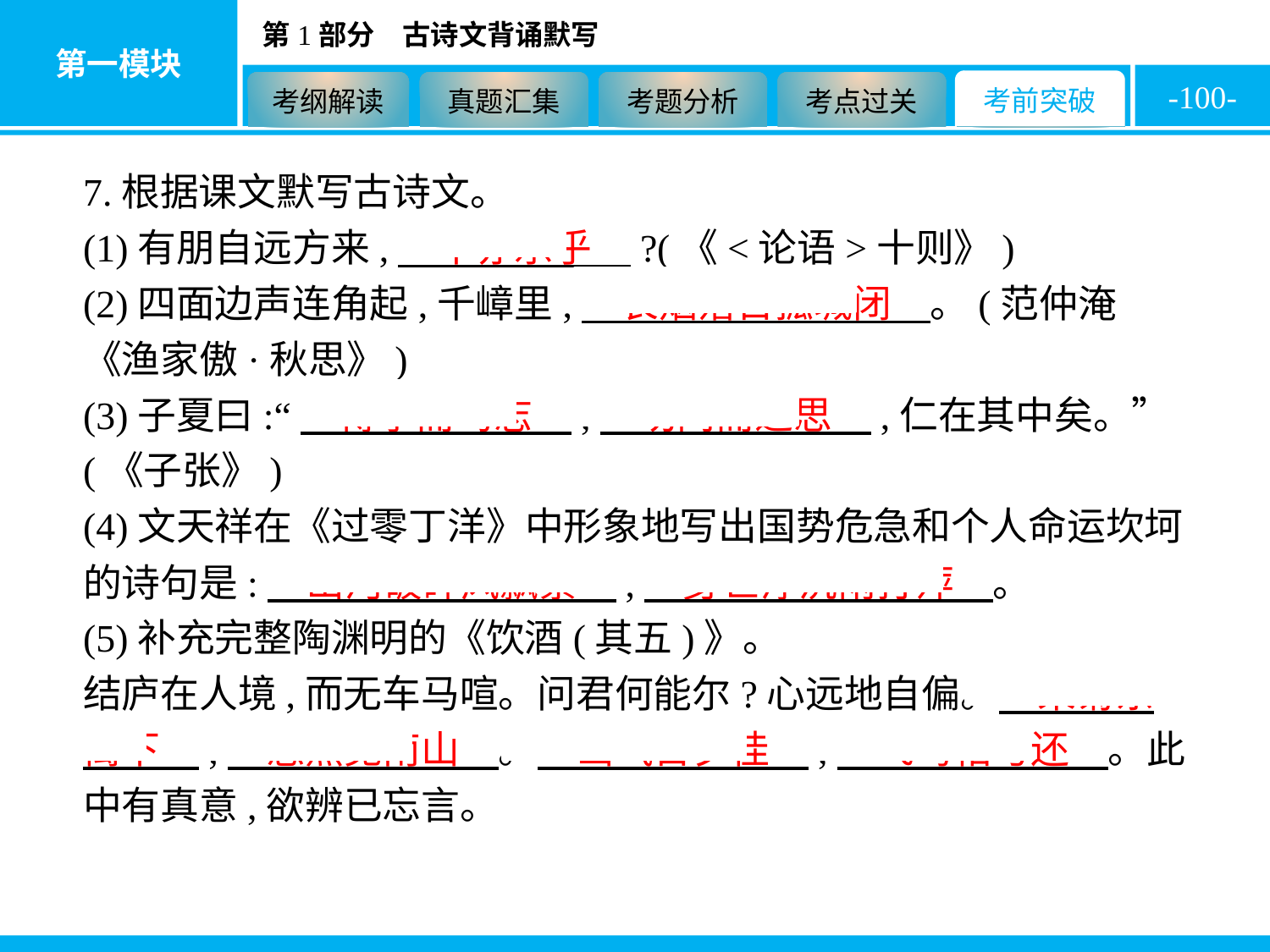

-100-
7.根据课文默写古诗文。
(1)有朋自远方来,　不亦乐乎　?(《<论语>十则》)
(2)四面边声连角起,千嶂里,　长烟落日孤城闭　。(范仲淹《渔家傲·秋思》)
(3)子夏曰:“　博学而笃志　,　切问而近思　,仁在其中矣。”(《子张》)
(4)文天祥在《过零丁洋》中形象地写出国势危急和个人命运坎坷的诗句是:　山河破碎风飘絮　,　身世浮沉雨打萍　。
(5)补充完整陶渊明的《饮酒(其五)》。
结庐在人境,而无车马喧。问君何能尔?心远地自偏。　采菊东篱下　,　悠然见南山　。　山气日夕佳　,　飞鸟相与还　。此中有真意,欲辨已忘言。